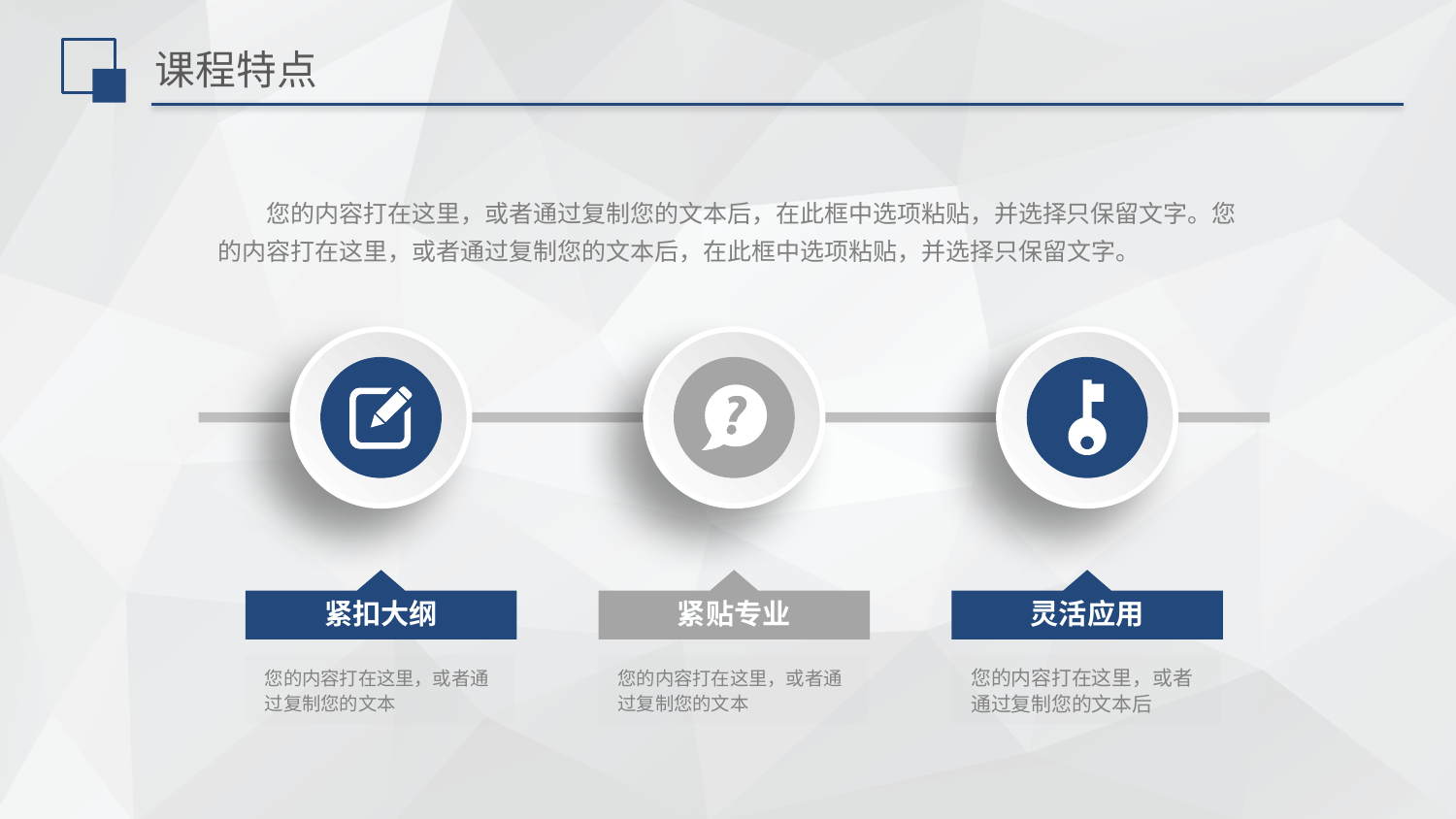

# 课程特点
        您的内容打在这里，或者通过复制您的文本后，在此框中选项粘贴，并选择只保留文字。您的内容打在这里，或者通过复制您的文本后，在此框中选项粘贴，并选择只保留文字。

紧扣大纲
紧贴专业
灵活应用
您的内容打在这里，或者通过复制您的文本
您的内容打在这里，或者通过复制您的文本
您的内容打在这里，或者通过复制您的文本后